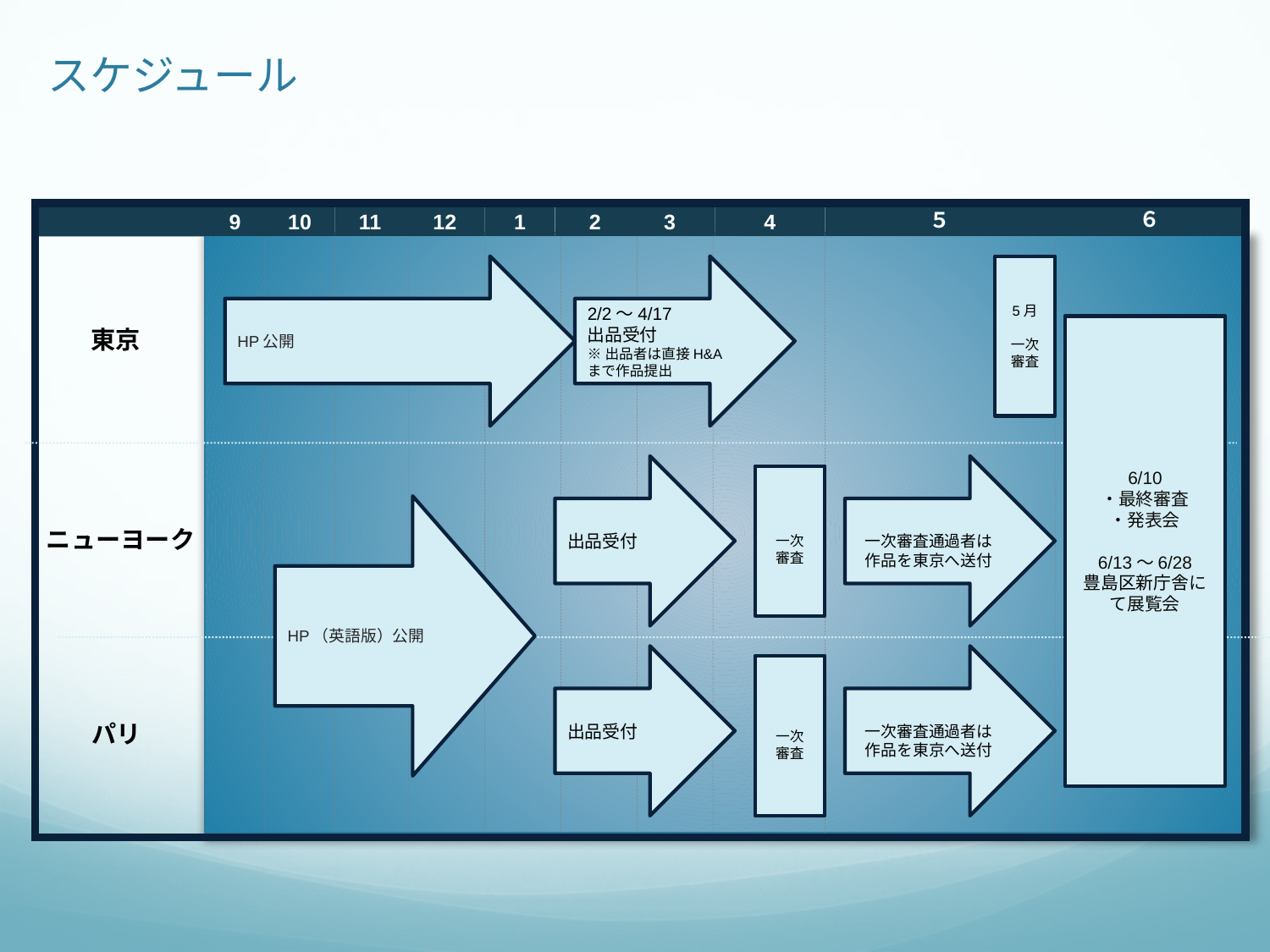

# スケジュール
６

５
9
10
11
12
1
2
3
4

東京
ニューヨーク

HP公開
2/2～4/17
出品受付
※出品者は直接H&Aまで作品提出
5月

一次審査
6/10
・最終審査
・発表会

6/13～6/28
豊島区新庁舎にて展覧会

出品受付

一次審査通過者は作品を東京へ送付

一次
審査
HP（英語版）公開
パリ
出品受付

一次審査通過者は作品を東京へ送付

一次
審査